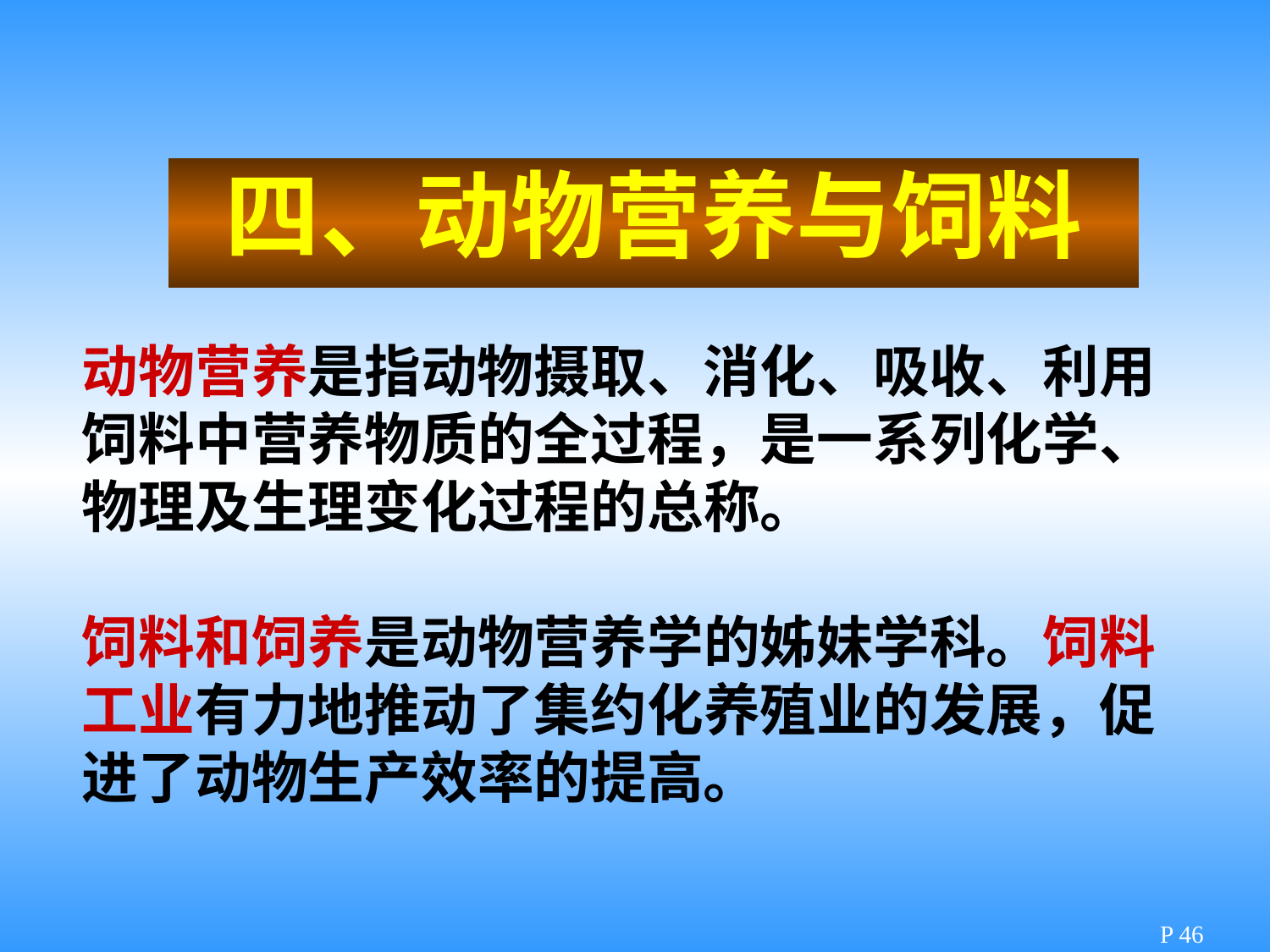

四、动物营养与饲料
动物营养是指动物摄取、消化、吸收、利用饲料中营养物质的全过程，是一系列化学、物理及生理变化过程的总称。

饲料和饲养是动物营养学的姊妹学科。饲料工业有力地推动了集约化养殖业的发展，促进了动物生产效率的提高。
P 46